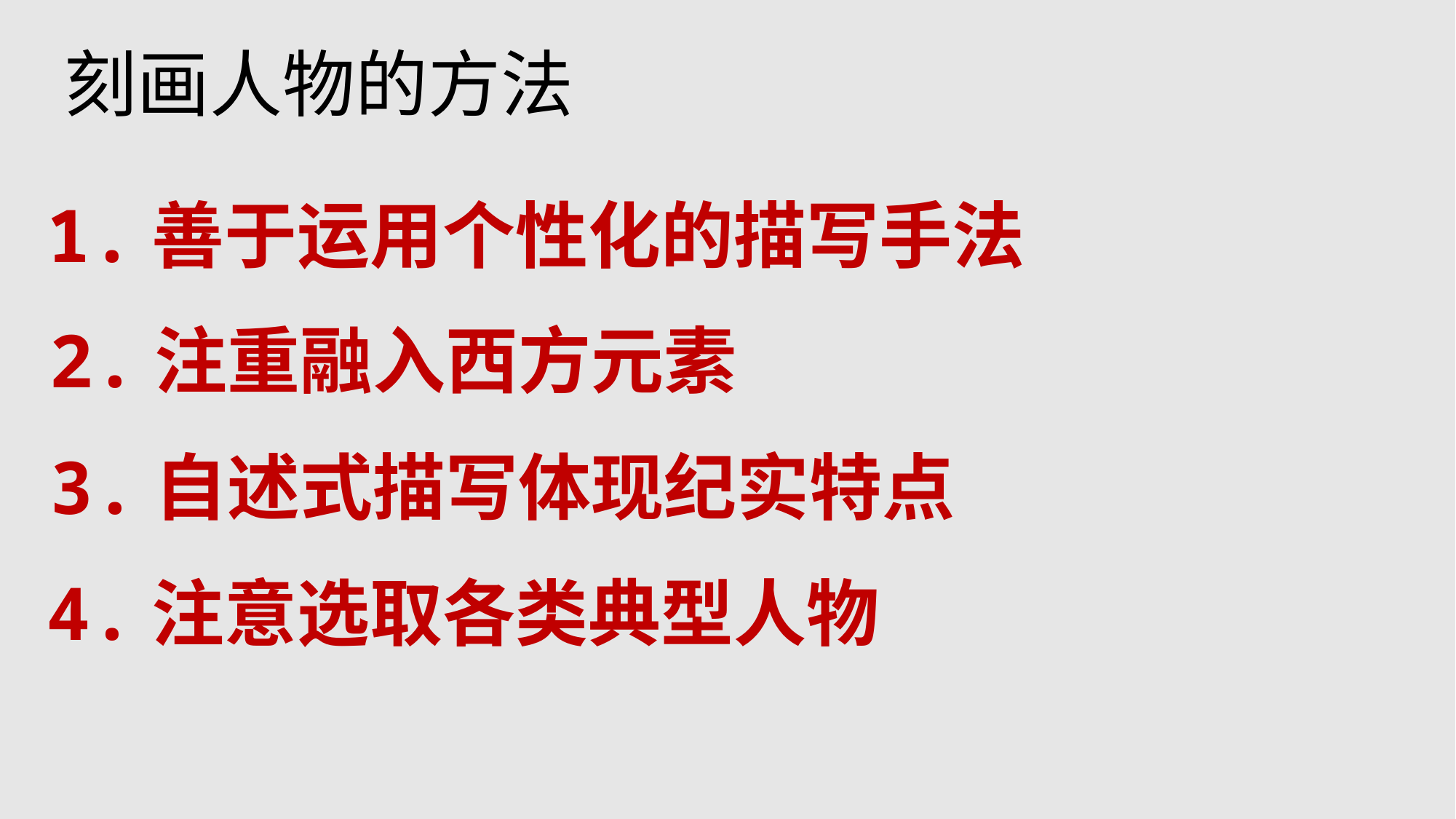

刻画人物的方法
1.善于运用个性化的描写手法
2.注重融入西方元素
3.自述式描写体现纪实特点
4.注意选取各类典型人物